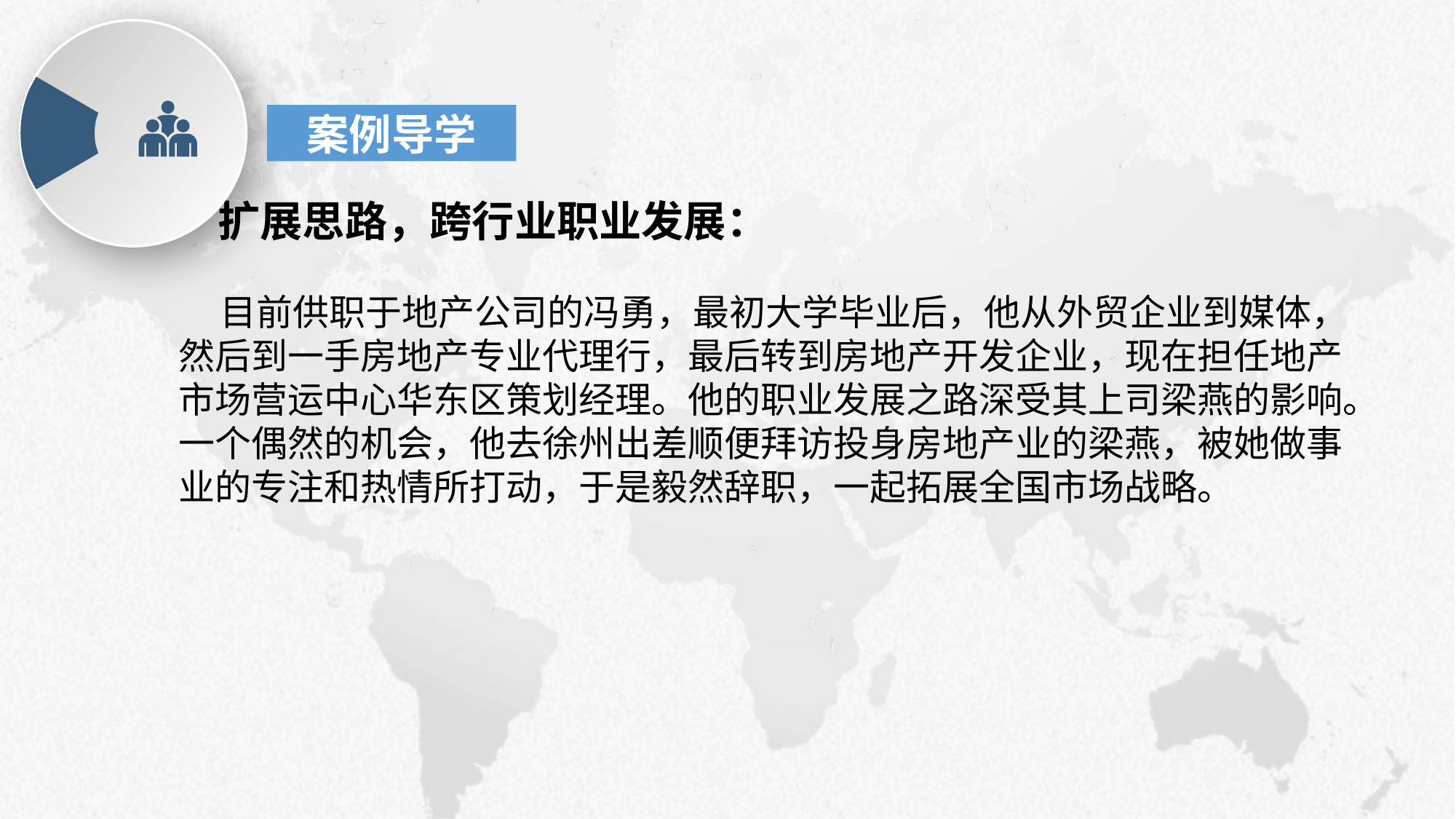

案例导学
   扩展思路，跨行业职业发展：

    目前供职于地产公司的冯勇，最初大学毕业后，他从外贸企业到媒体，然后到一手房地产专业代理行，最后转到房地产开发企业，现在担任地产市场营运中心华东区策划经理。他的职业发展之路深受其上司梁燕的影响。一个偶然的机会，他去徐州出差顺便拜访投身房地产业的梁燕，被她做事业的专注和热情所打动，于是毅然辞职，一起拓展全国市场战略。